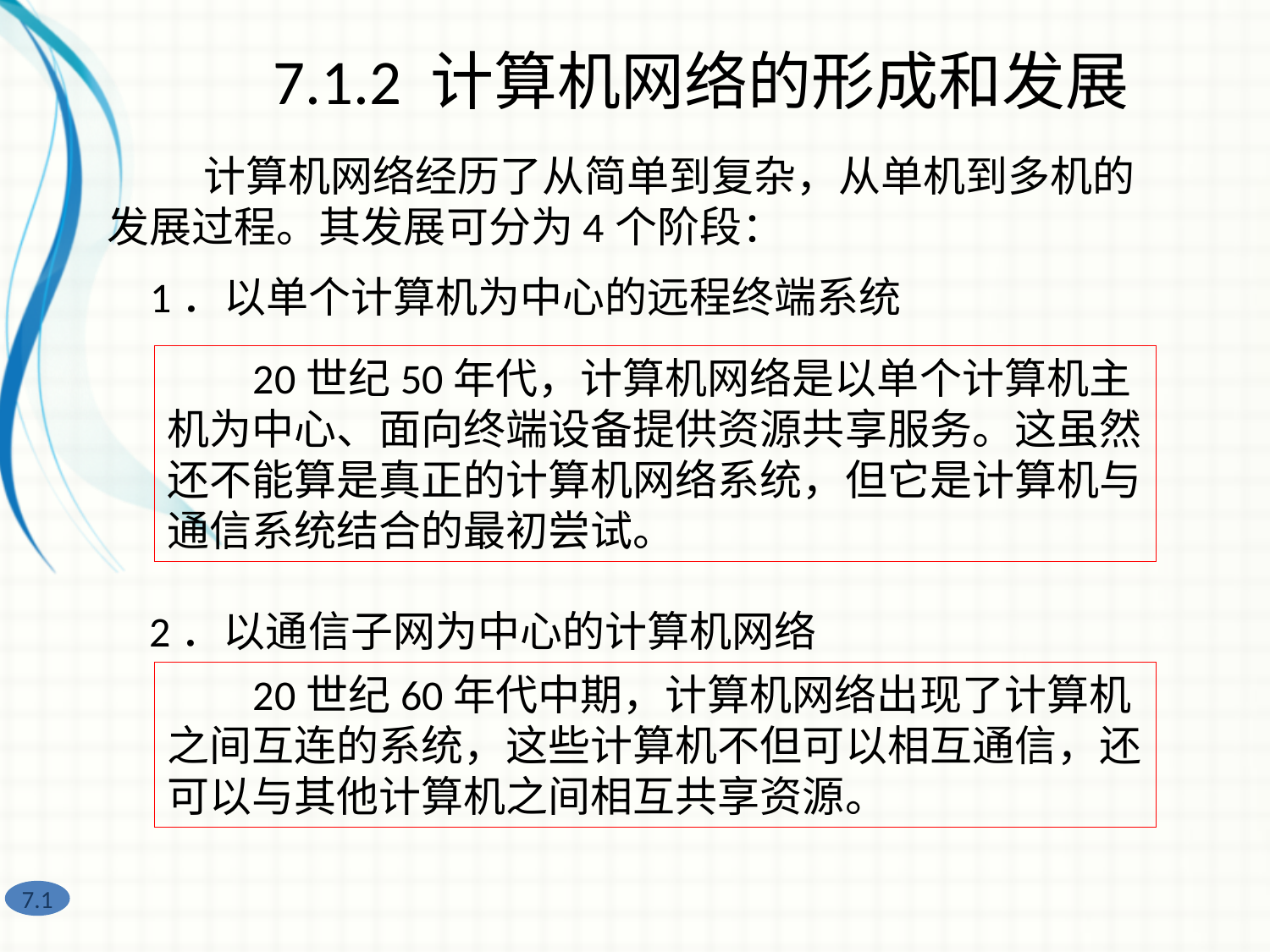

7.1.2 计算机网络的形成和发展
         计算机网络经历了从简单到复杂，从单机到多机的发展过程。其发展可分为4个阶段：
1．以单个计算机为中心的远程终端系统
         20世纪50年代，计算机网络是以单个计算机主机为中心、面向终端设备提供资源共享服务。这虽然还不能算是真正的计算机网络系统，但它是计算机与通信系统结合的最初尝试。
2．以通信子网为中心的计算机网络
         20世纪60年代中期，计算机网络出现了计算机之间互连的系统，这些计算机不但可以相互通信，还可以与其他计算机之间相互共享资源。